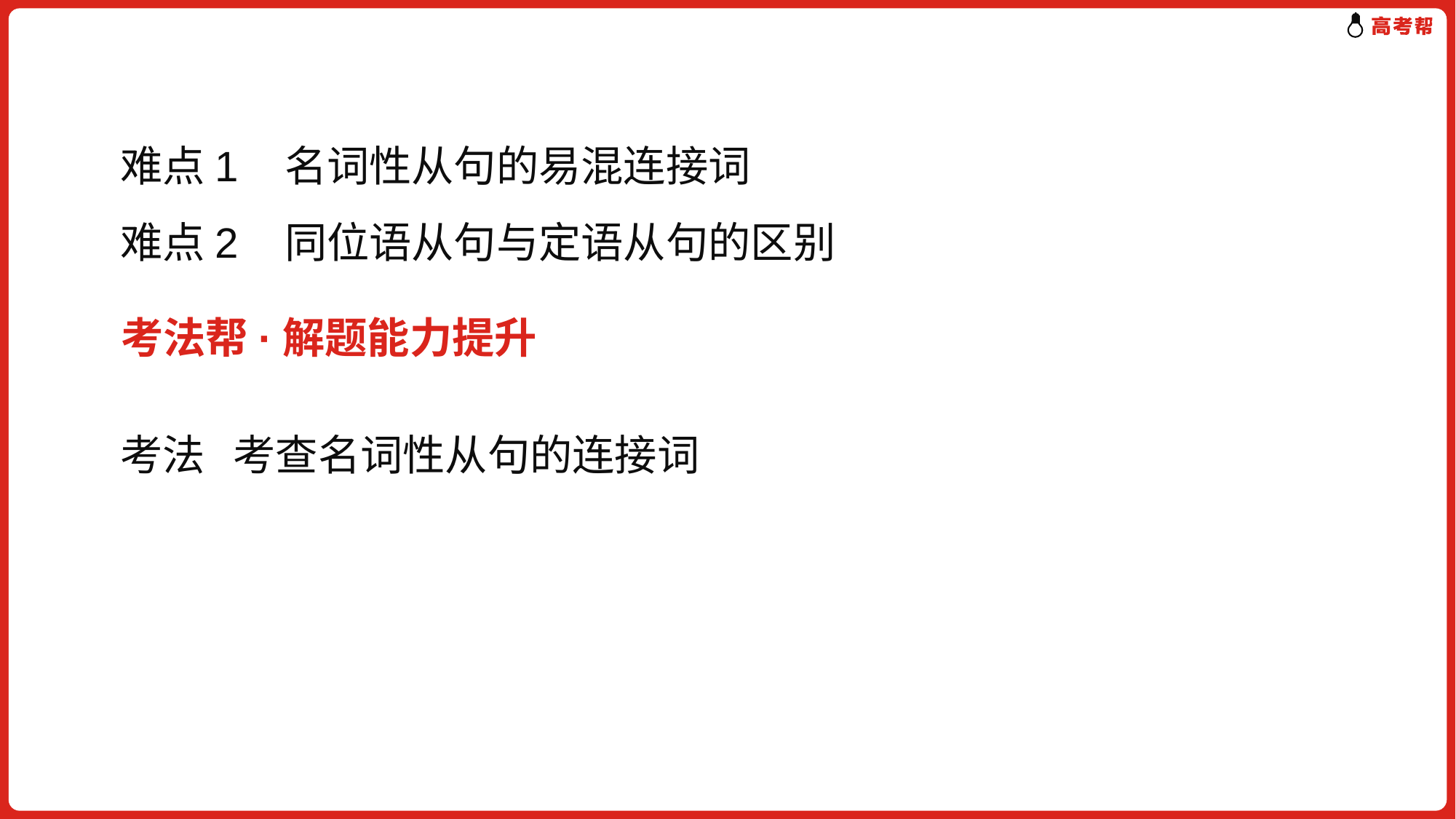

难点1   名词性从句的易混连接词
难点2   同位语从句与定语从句的区别

考法帮·解题能力提升

考法   考查名词性从句的连接词